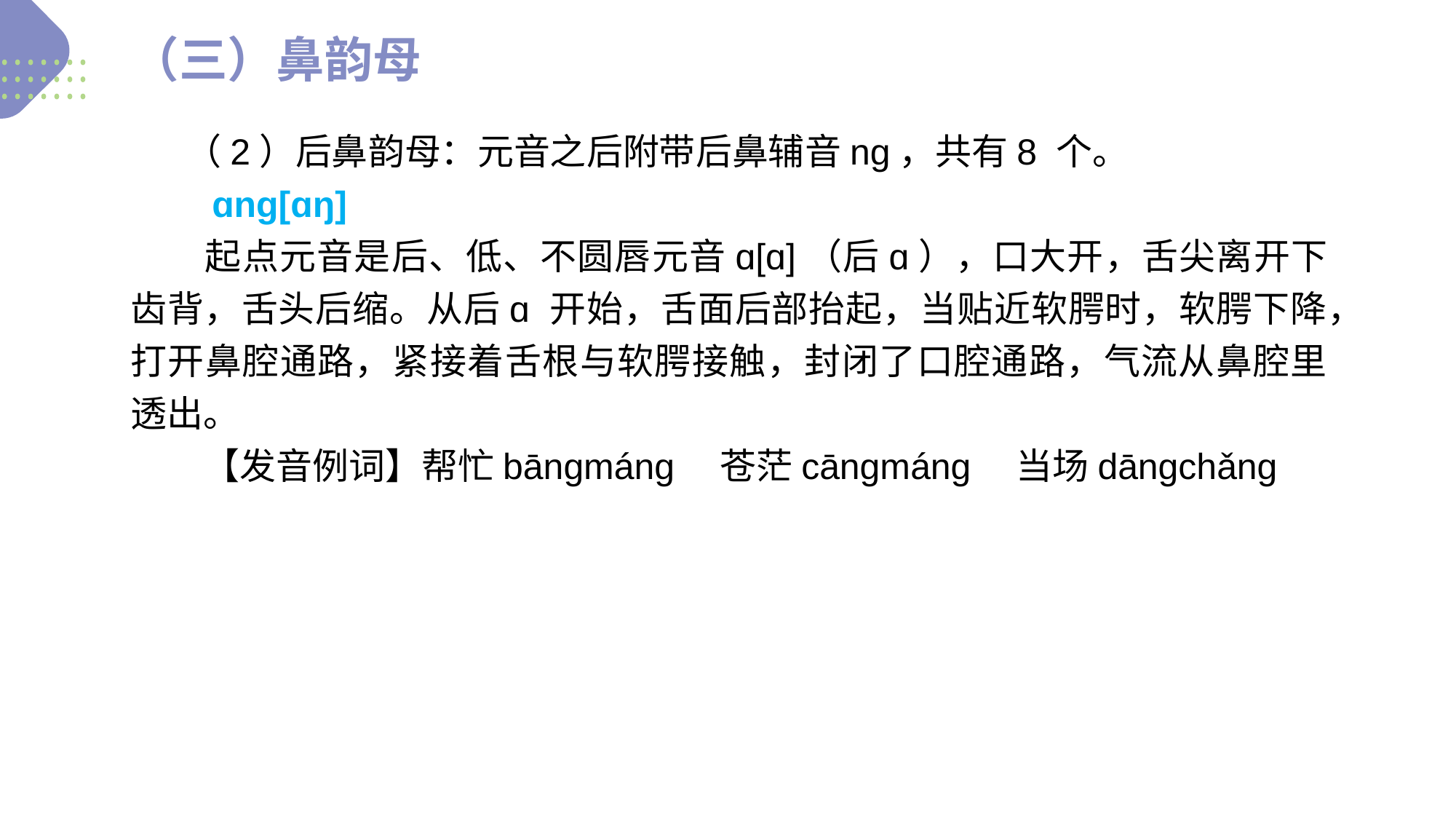

（三）鼻韵母

　　（2）后鼻韵母：元音之后附带后鼻辅音nɡ，共有8 个。
　　ɑnɡ[ɑŋ]
　　起点元音是后、低、不圆唇元音ɑ[ɑ]（后ɑ），口大开，舌尖离开下齿背，舌头后缩。从后ɑ 开始，舌面后部抬起，当贴近软腭时，软腭下降，打开鼻腔通路，紧接着舌根与软腭接触，封闭了口腔通路，气流从鼻腔里透出。
　　【发音例词】帮忙bānɡmánɡ　苍茫cānɡmánɡ　当场dānɡchǎnɡ